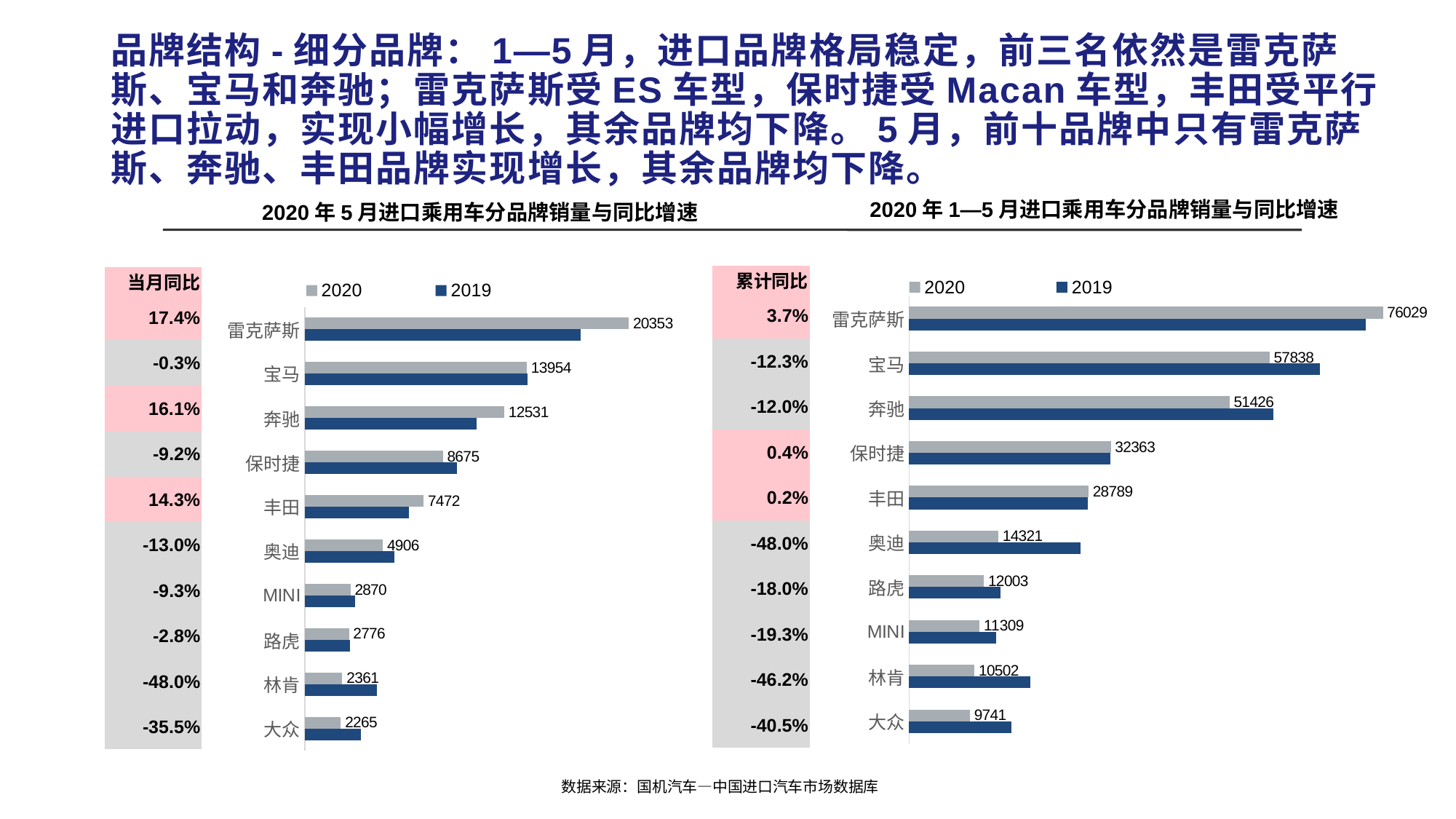

# 品牌结构-细分品牌：1—5月，进口品牌格局稳定，前三名依然是雷克萨斯、宝马和奔驰；雷克萨斯受ES车型，保时捷受Macan车型，丰田受平行进口拉动，实现小幅增长，其余品牌均下降。5月，前十品牌中只有雷克萨斯、奔驰、丰田品牌实现增长，其余品牌均下降。
2020年1—5月进口乘用车分品牌销量与同比增速
2020年5月进口乘用车分品牌销量与同比增速

### Chart

| Category | 2019 | 2020 |
|---|---|---|
| 大众 | 16385.0 | 9741.0 |
| 林肯 | 19518.0 | 10502.0 |
| MINI | 14011.0 | 11309.0 |
| 路虎 | 14636.0 | 12003.0 |
| 奥迪 | 27527.0 | 14321.0 |
| 丰田 | 28729.0 | 28789.0 |
| 保时捷 | 32249.0 | 32363.0 |
| 奔驰 | 58418.0 | 51426.0 |
| 宝马 | 65936.0 | 57838.0 |
| 雷克萨斯 | 73311.0 | 76029.0 |

### Chart

| Category | 2019 | 2020 |
|---|---|---|
| 大众 | 3510.0 | 2265.0 |
| 林肯 | 4541.0 | 2361.0 |
| 路虎 | 2856.0 | 2776.0 |
| MINI | 3164.0 | 2870.0 |
| 奥迪 | 5636.0 | 4906.0 |
| 丰田 | 6540.0 | 7472.0 |
| 保时捷 | 9556.0 | 8675.0 |
| 奔驰 | 10791.0 | 12531.0 |
| 宝马 | 13998.0 | 13954.0 |
| 雷克萨斯 | 17331.0 | 20353.0 |
| 累计同比 |
| --- |
| 3.7% |
| -12.3% |
| -12.0% |
| 0.4% |
| 0.2% |
| -48.0% |
| -18.0% |
| -19.3% |
| -46.2% |
| -40.5% |
| 当月同比 |
| --- |
| 17.4% |
| -0.3% |
| 16.1% |
| -9.2% |
| 14.3% |
| -13.0% |
| -9.3% |
| -2.8% |
| -48.0% |
| -35.5% |
数据来源：国机汽车—中国进口汽车市场数据库